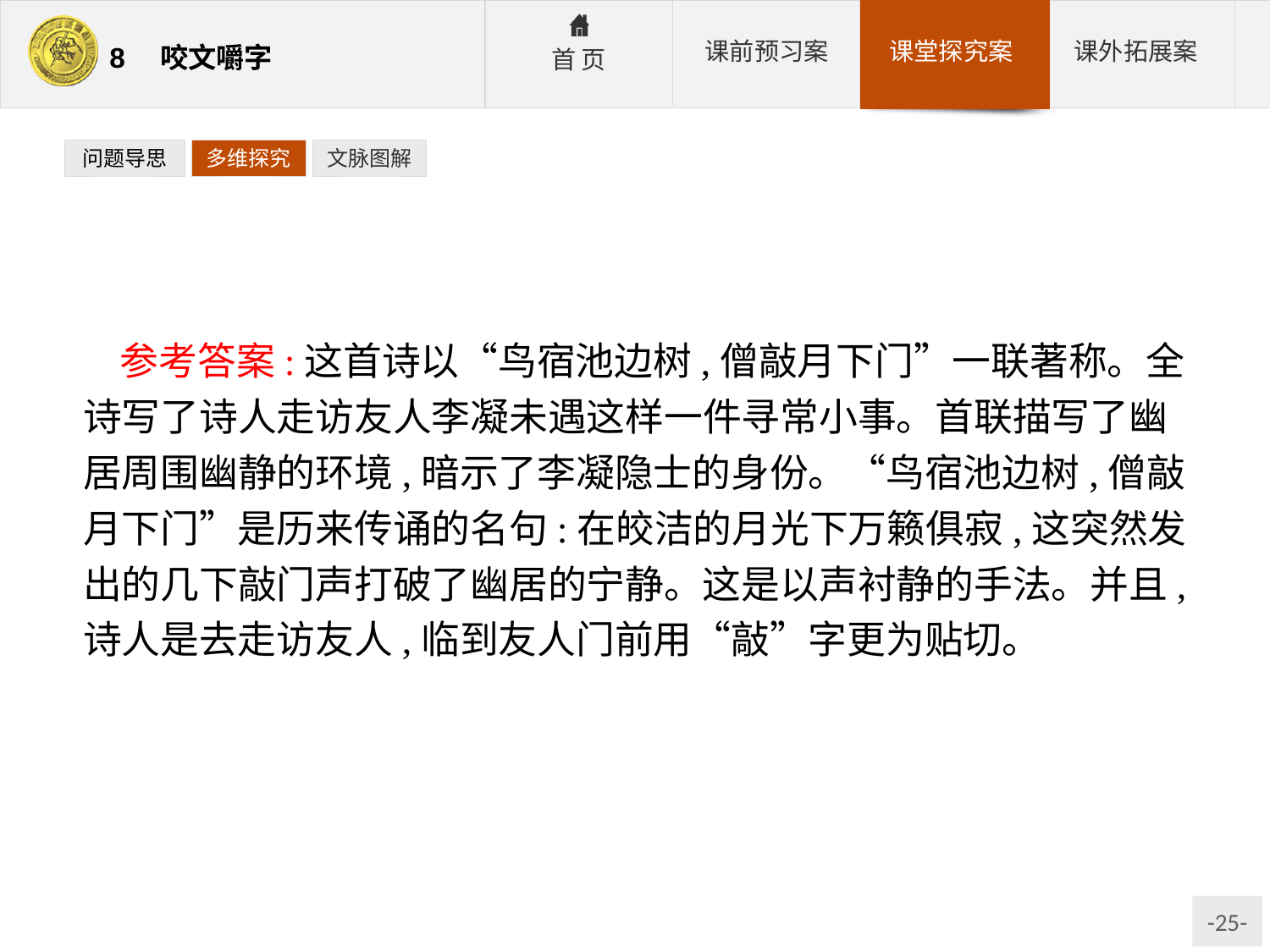

问题导思
多维探究
文脉图解
参考答案:这首诗以“鸟宿池边树,僧敲月下门”一联著称。全诗写了诗人走访友人李凝未遇这样一件寻常小事。首联描写了幽居周围幽静的环境,暗示了李凝隐士的身份。“鸟宿池边树,僧敲月下门”是历来传诵的名句:在皎洁的月光下万籁俱寂,这突然发出的几下敲门声打破了幽居的宁静。这是以声衬静的手法。并且,诗人是去走访友人,临到友人门前用“敲”字更为贴切。